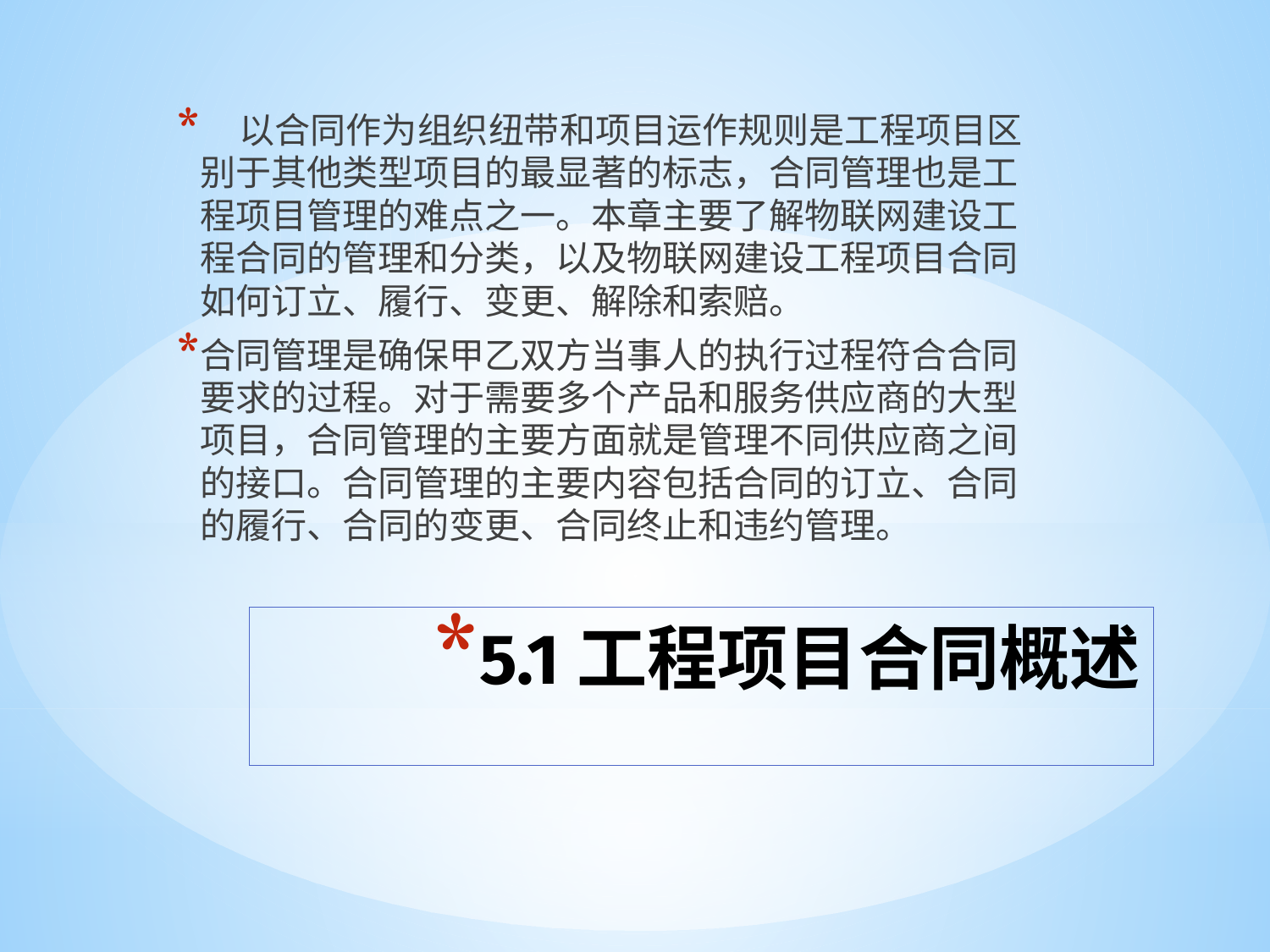

以合同作为组织纽带和项目运作规则是工程项目区别于其他类型项目的最显著的标志，合同管理也是工程项目管理的难点之一。本章主要了解物联网建设工程合同的管理和分类，以及物联网建设工程项目合同如何订立、履行、变更、解除和索赔。
合同管理是确保甲乙双方当事人的执行过程符合合同要求的过程。对于需要多个产品和服务供应商的大型项目，合同管理的主要方面就是管理不同供应商之间的接口。合同管理的主要内容包括合同的订立、合同的履行、合同的变更、合同终止和违约管理。
# 5.1工程项目合同概述